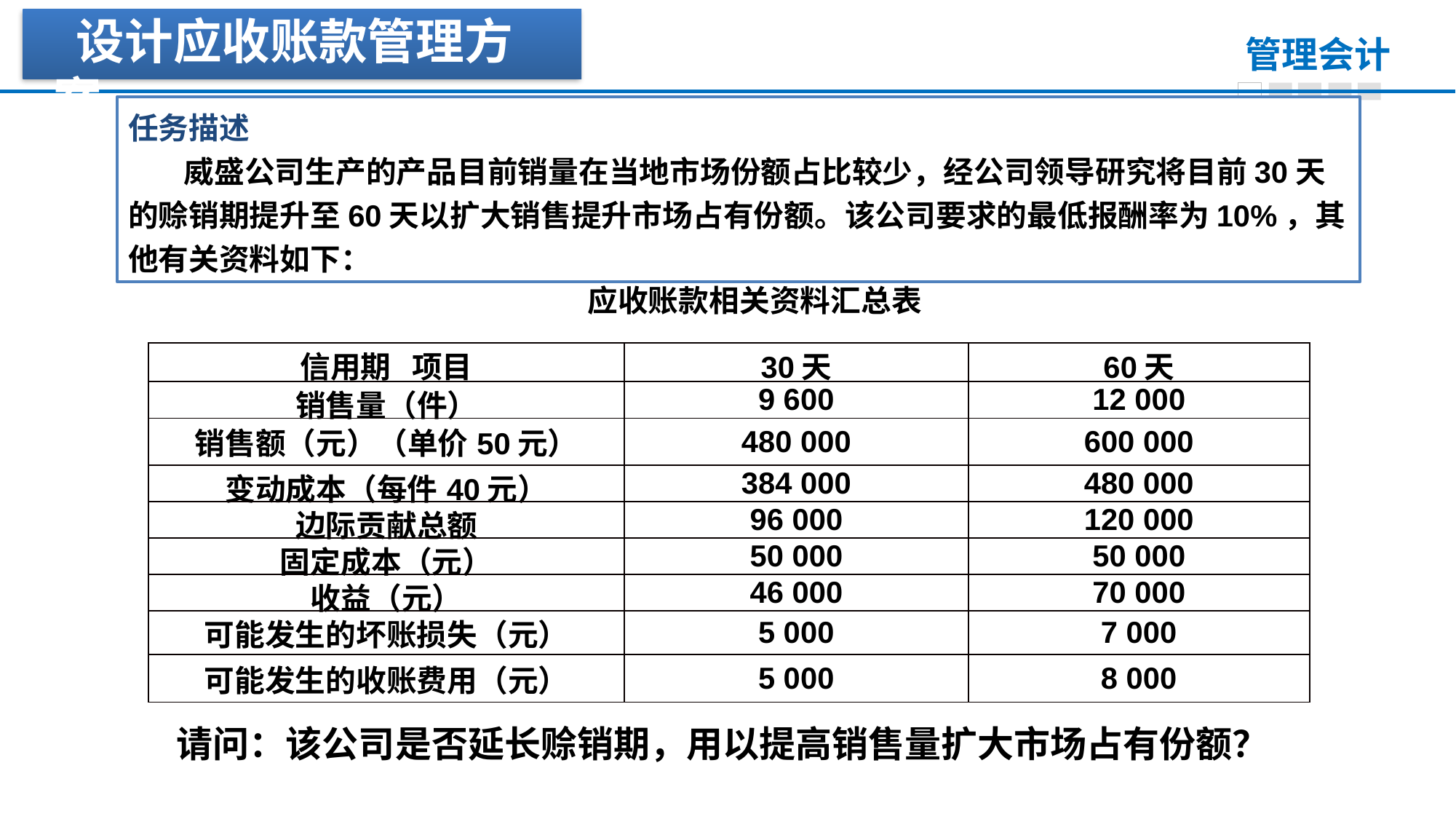

设计应收账款管理方案

任务描述
       威盛公司生产的产品目前销量在当地市场份额占比较少，经公司领导研究将目前30天的赊销期提升至60天以扩大销售提升市场占有份额。该公司要求的最低报酬率为10%，其他有关资料如下：
 应收账款相关资料汇总表
| 信用期 项目 | 30天 | 60天 |
| --- | --- | --- |
| 销售量（件） | 9 600 | 12 000 |
| 销售额（元）（单价50元） | 480 000 | 600 000 |
| 变动成本（每件40元） | 384 000 | 480 000 |
| 边际贡献总额 | 96 000 | 120 000 |
| 固定成本（元） | 50 000 | 50 000 |
| 收益（元） | 46 000 | 70 000 |
| 可能发生的坏账损失（元） | 5 000 | 7 000 |
| 可能发生的收账费用（元） | 5 000 | 8 000 |

请问：该公司是否延长赊销期，用以提高销售量扩大市场占有份额？